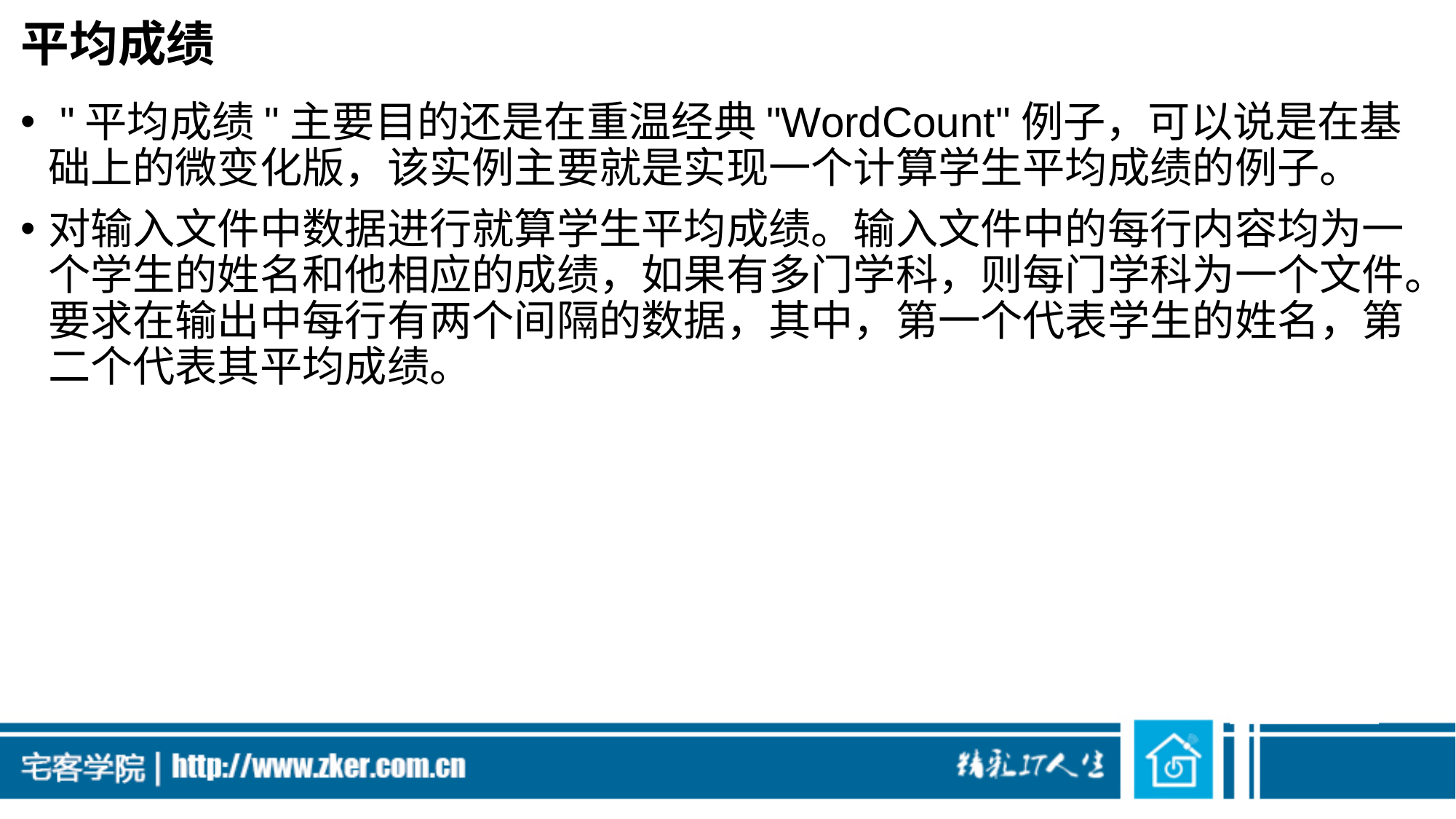

# 平均成绩
 "平均成绩"主要目的还是在重温经典"WordCount"例子，可以说是在基础上的微变化版，该实例主要就是实现一个计算学生平均成绩的例子。
对输入文件中数据进行就算学生平均成绩。输入文件中的每行内容均为一个学生的姓名和他相应的成绩，如果有多门学科，则每门学科为一个文件。要求在输出中每行有两个间隔的数据，其中，第一个代表学生的姓名，第二个代表其平均成绩。